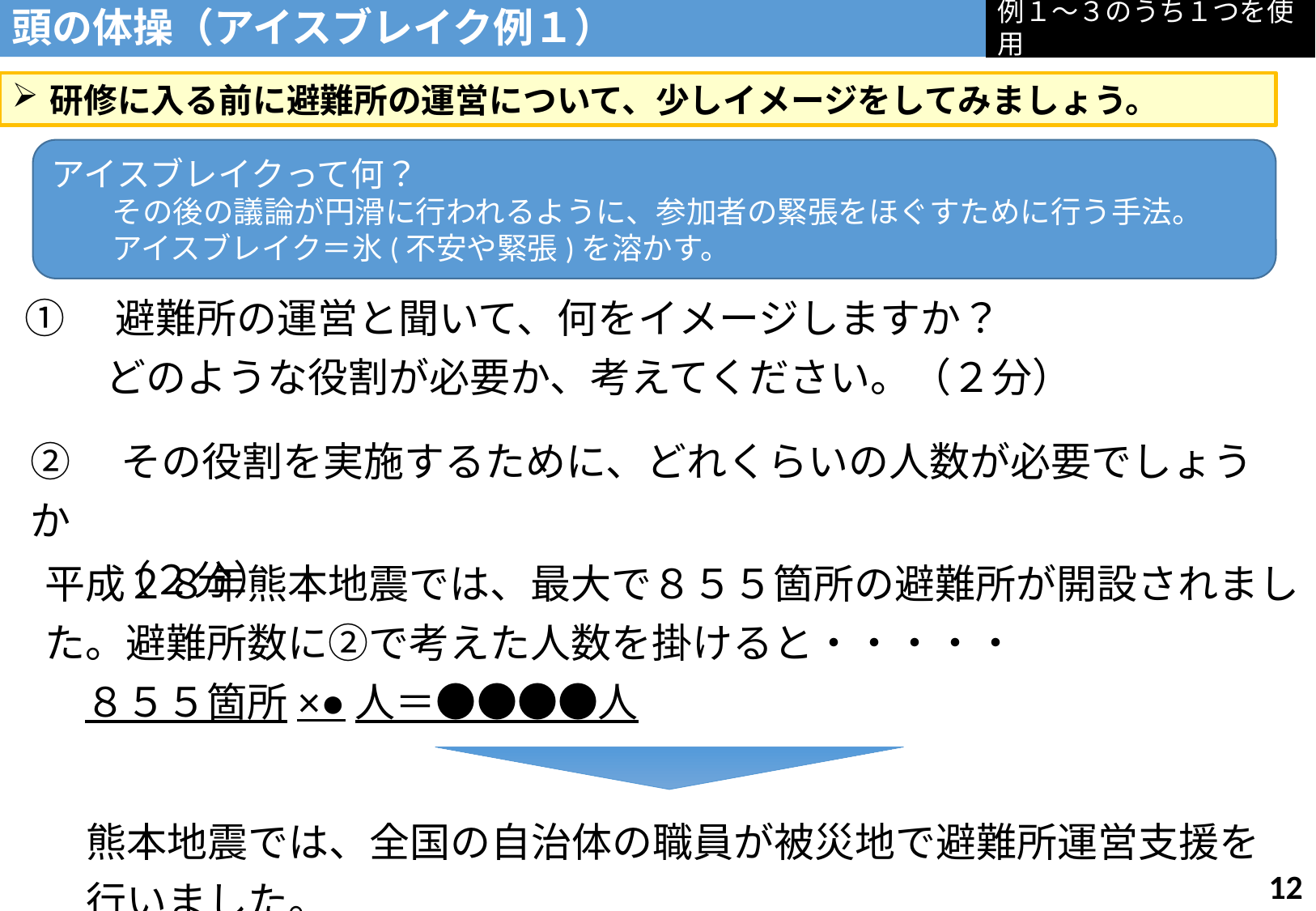

例１～３のうち１つを使用
頭の体操（アイスブレイク例１）
研修に入る前に避難所の運営について、少しイメージをしてみましょう。
アイスブレイクって何？
　　その後の議論が円滑に行われるように、参加者の緊張をほぐすために行う手法。
　　アイスブレイク＝氷(不安や緊張)を溶かす。
①　避難所の運営と聞いて、何をイメージしますか？
　　どのような役割が必要か、考えてください。（２分）
②　その役割を実施するために、どれくらいの人数が必要でしょうか
　　（２分）
平成２８年熊本地震では、最大で８５５箇所の避難所が開設されました。避難所数に②で考えた人数を掛けると・・・・・
　８５５箇所×●人＝●●●●人

熊本地震では、全国の自治体の職員が被災地で避難所運営支援を行いました。
12